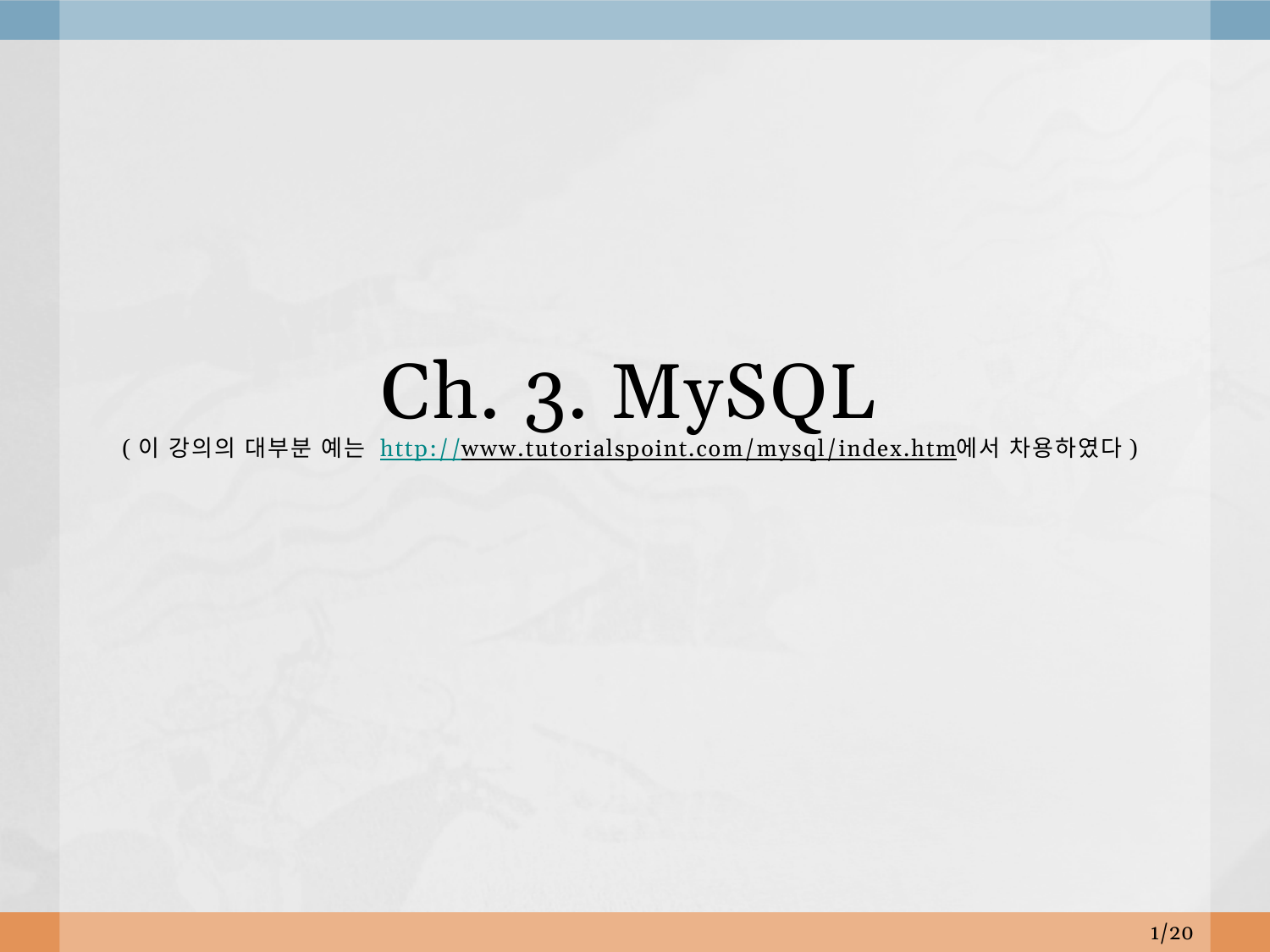

# Ch. 3. MySQL (이 강의의 대부분 예는 http://www.tutorialspoint.com/mysql/index.htm에서 차용하였다)
1